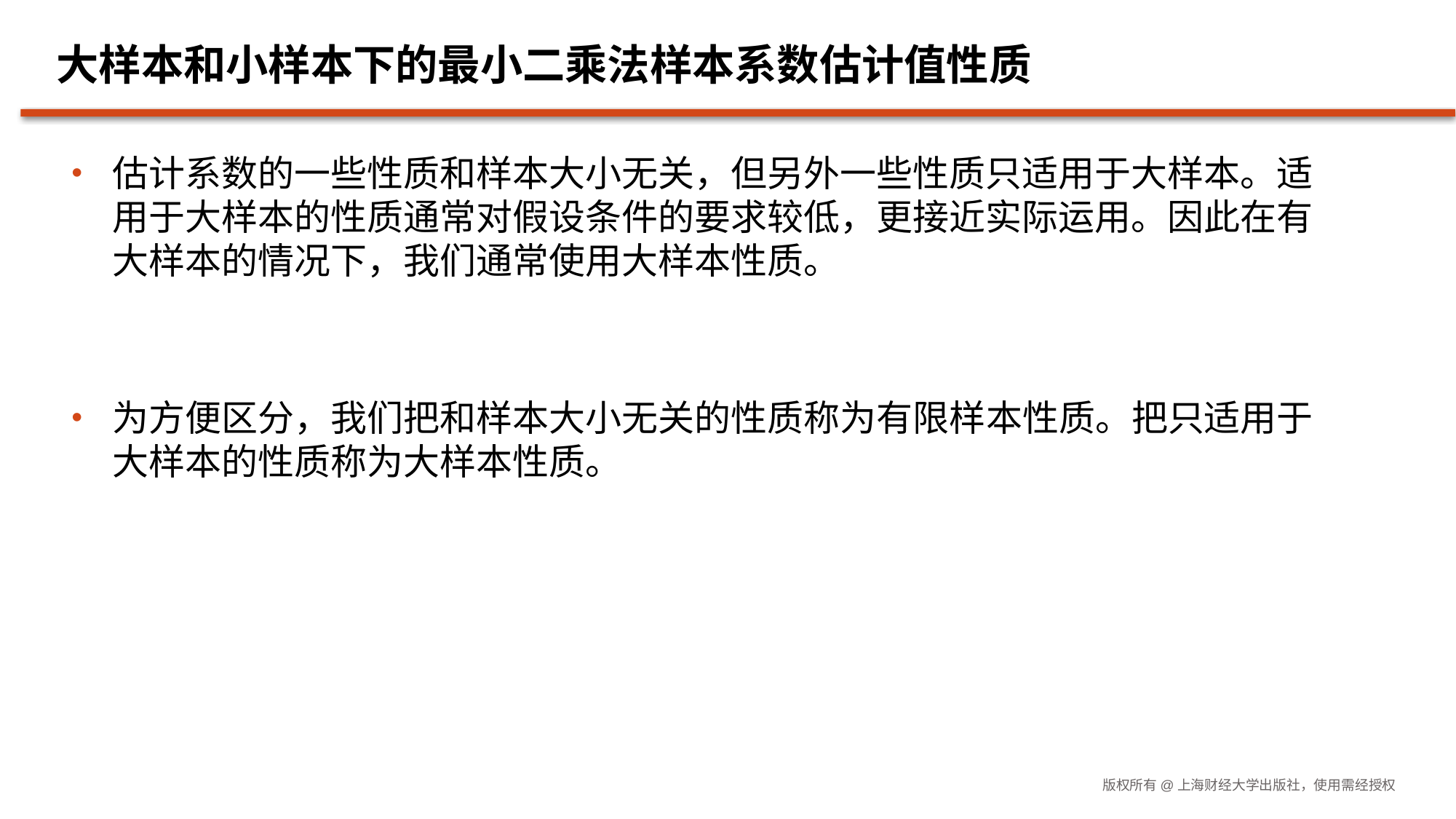

# 大样本和小样本下的最小二乘法样本系数估计值性质
估计系数的一些性质和样本大小无关，但另外一些性质只适用于大样本。适用于大样本的性质通常对假设条件的要求较低，更接近实际运用。因此在有大样本的情况下，我们通常使用大样本性质。

为方便区分，我们把和样本大小无关的性质称为有限样本性质。把只适用于大样本的性质称为大样本性质。

版权所有@上海财经大学出版社，使用需经授权